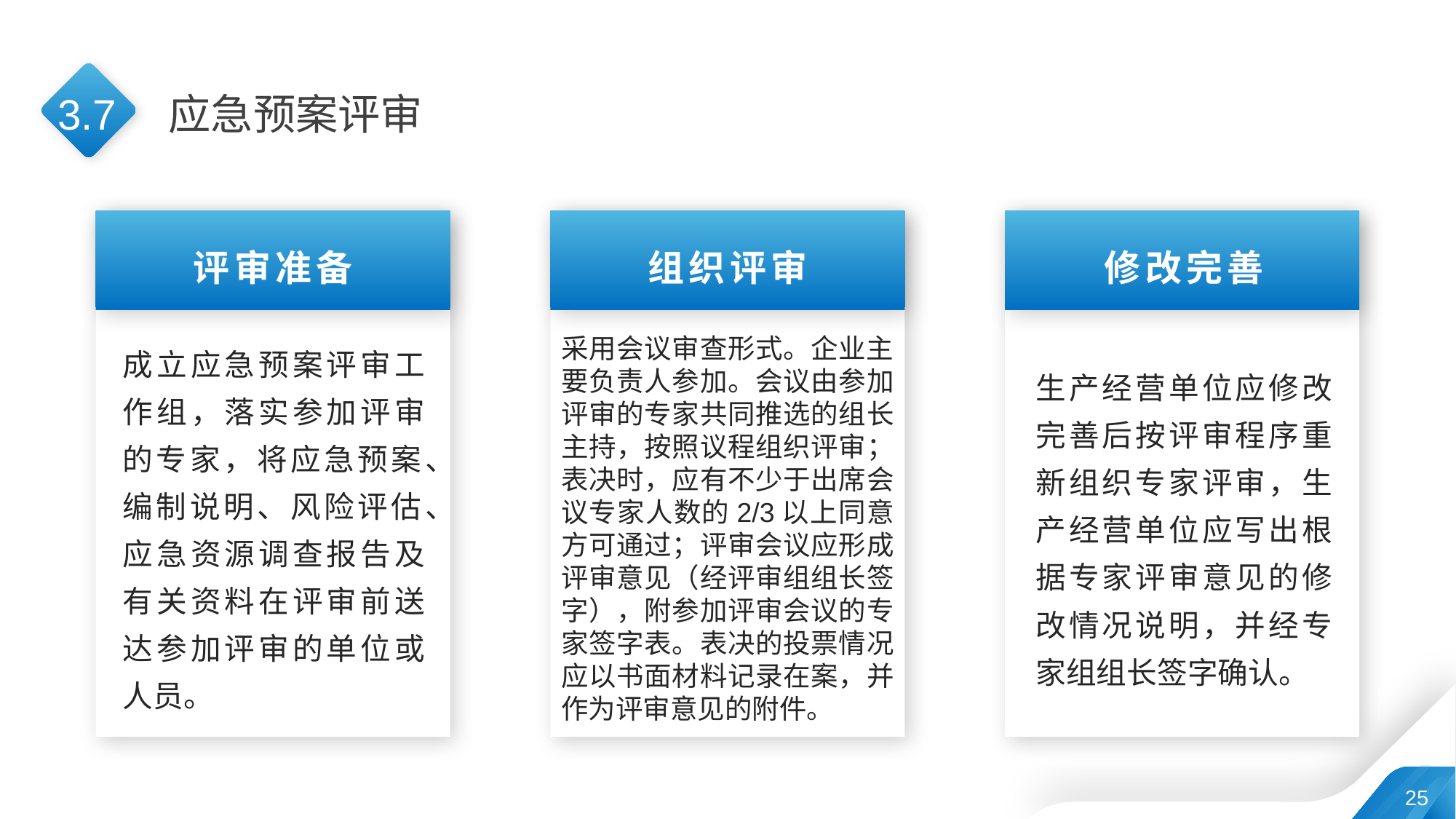

3.7
应急预案评审

评审准备
组织评审
修改完善
采用会议审查形式。企业主要负责人参加。会议由参加评审的专家共同推选的组长主持，按照议程组织评审；表决时，应有不少于出席会议专家人数的2/3以上同意方可通过；评审会议应形成评审意见（经评审组组长签字），附参加评审会议的专家签字表。表决的投票情况应以书面材料记录在案，并作为评审意见的附件。
成立应急预案评审工作组，落实参加评审的专家，将应急预案、编制说明、风险评估、应急资源调查报告及有关资料在评审前送达参加评审的单位或人员。
生产经营单位应修改完善后按评审程序重新组织专家评审，生产经营单位应写出根据专家评审意见的修改情况说明，并经专家组组长签字确认。